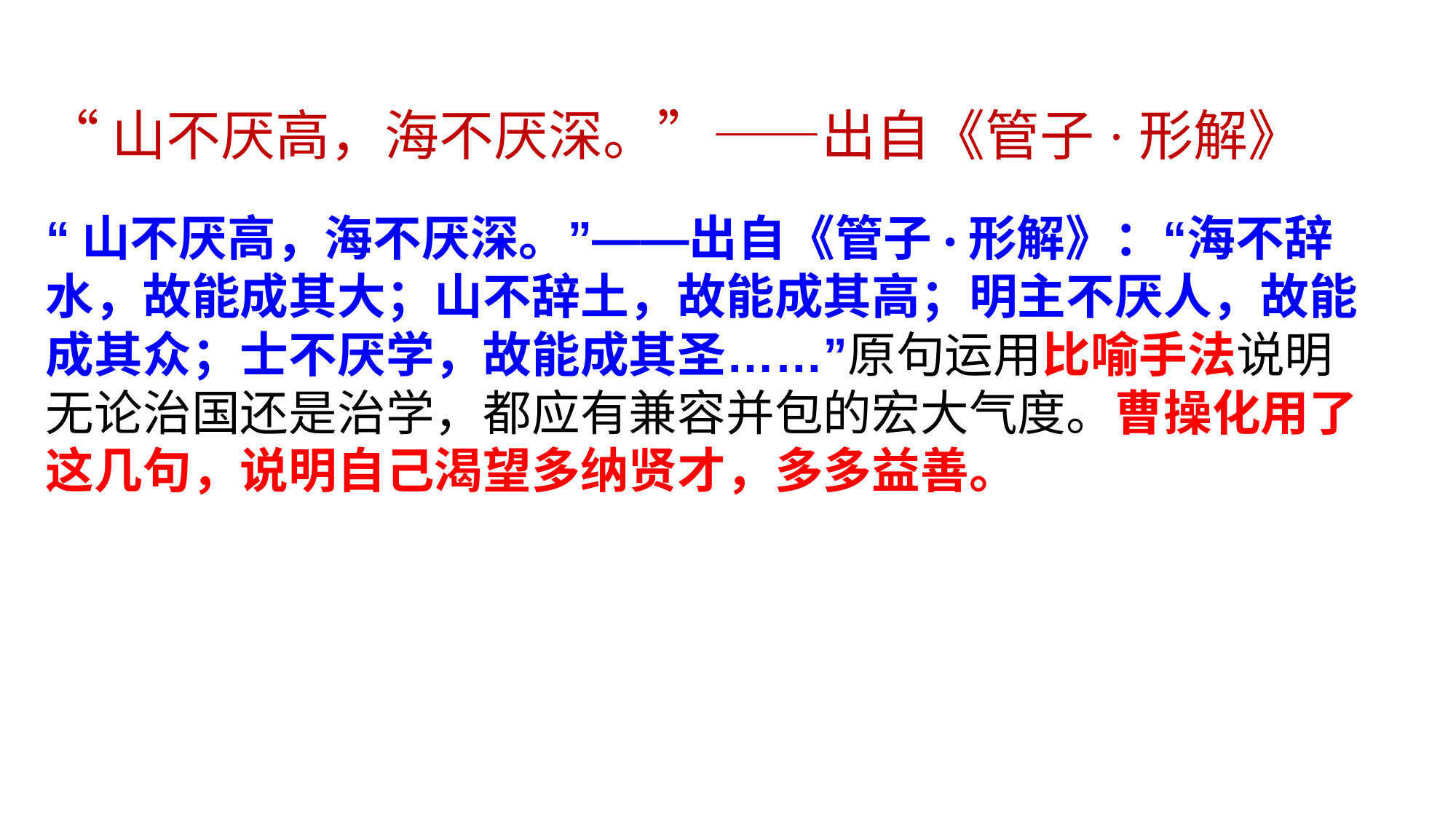

“山不厌高，海不厌深。”——出自《管子·形解》
“山不厌高，海不厌深。”——出自《管子·形解》：“海不辞水，故能成其大；山不辞土，故能成其高；明主不厌人，故能成其众；士不厌学，故能成其圣……”原句运用比喻手法说明无论治国还是治学，都应有兼容并包的宏大气度。曹操化用了这几句，说明自己渴望多纳贤才，多多益善。